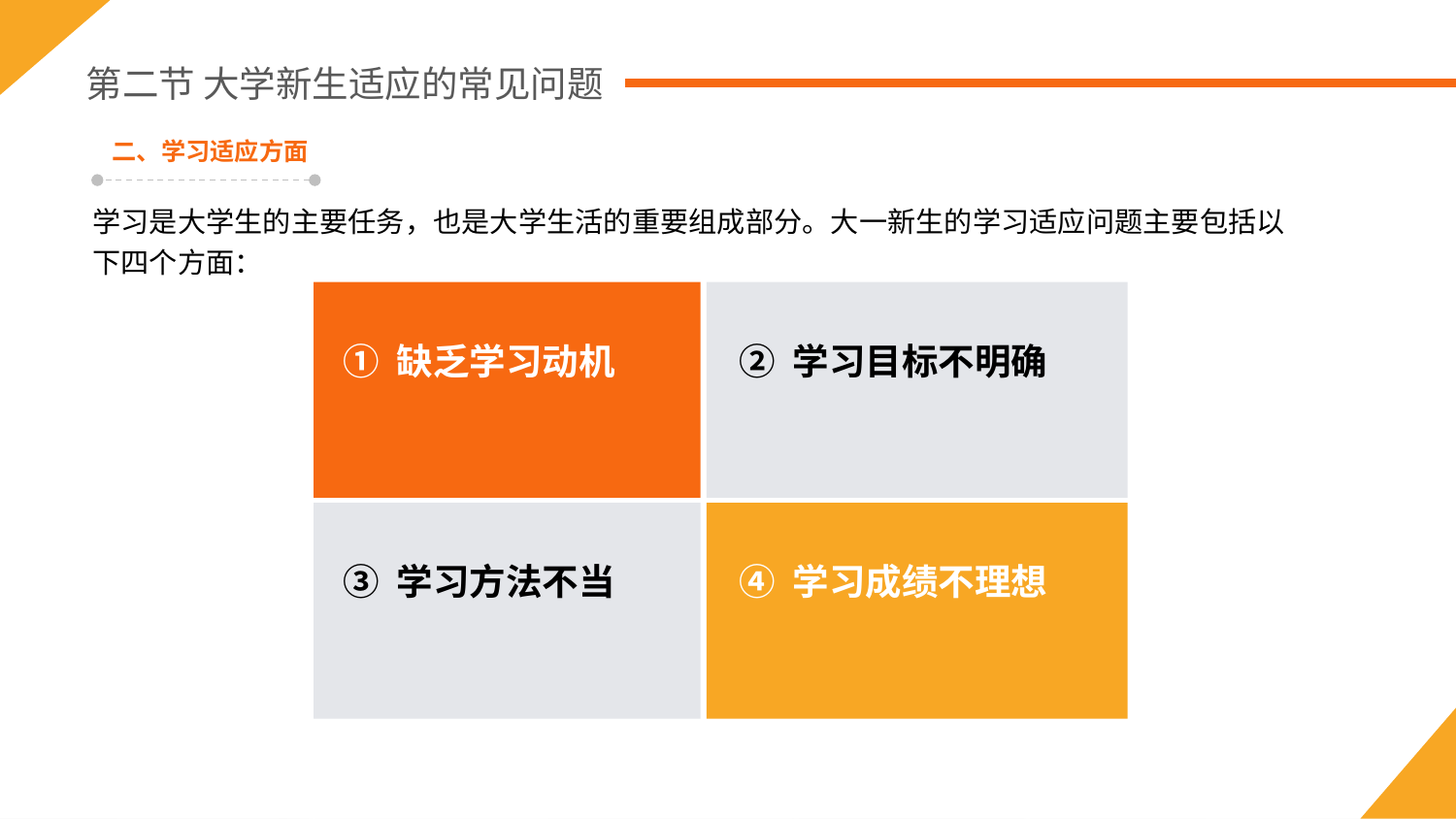

第二节 大学新生适应的常见问题
二、学习适应方面
学习是大学生的主要任务，也是大学生活的重要组成部分。大一新生的学习适应问题主要包括以下四个方面：

② 学习目标不明确
① 缺乏学习动机

③ 学习方法不当
④ 学习成绩不理想